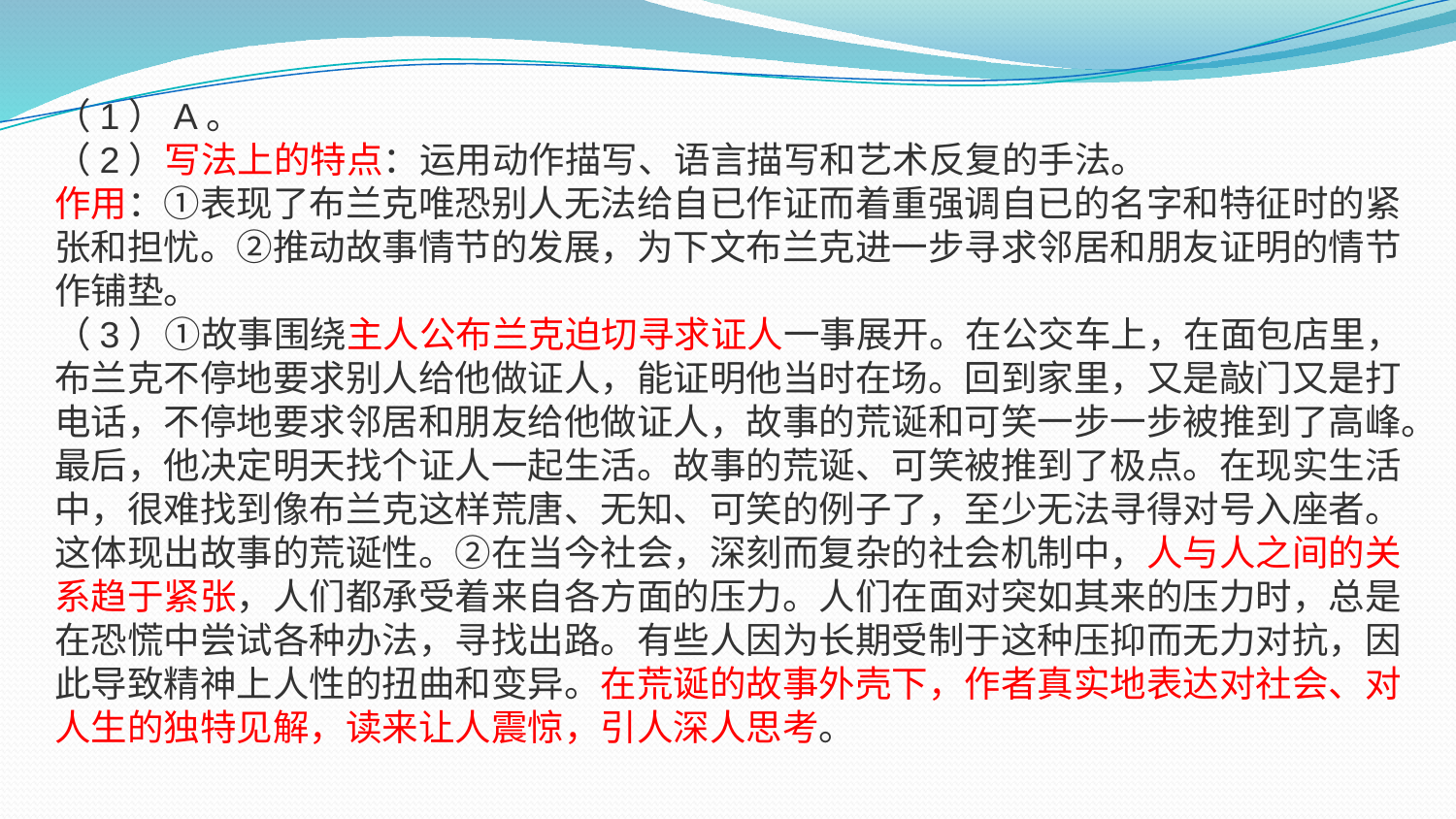

（1）A。
（2）写法上的特点：运用动作描写、语言描写和艺术反复的手法。
作用：①表现了布兰克唯恐别人无法给自已作证而着重强调自已的名字和特征时的紧张和担忧。②推动故事情节的发展，为下文布兰克进一步寻求邻居和朋友证明的情节作铺垫。
（3）①故事围绕主人公布兰克迫切寻求证人一事展开。在公交车上，在面包店里，布兰克不停地要求别人给他做证人，能证明他当时在场。回到家里，又是敲门又是打电话，不停地要求邻居和朋友给他做证人，故事的荒诞和可笑一步一步被推到了高峰。最后，他决定明天找个证人一起生活。故事的荒诞、可笑被推到了极点。在现实生活中，很难找到像布兰克这样荒唐、无知、可笑的例子了，至少无法寻得对号入座者。这体现出故事的荒诞性。②在当今社会，深刻而复杂的社会机制中，人与人之间的关系趋于紧张，人们都承受着来自各方面的压力。人们在面对突如其来的压力时，总是在恐慌中尝试各种办法，寻找出路。有些人因为长期受制于这种压抑而无力对抗，因此导致精神上人性的扭曲和变异。在荒诞的故事外壳下，作者真实地表达对社会、对人生的独特见解，读来让人震惊，引人深人思考。